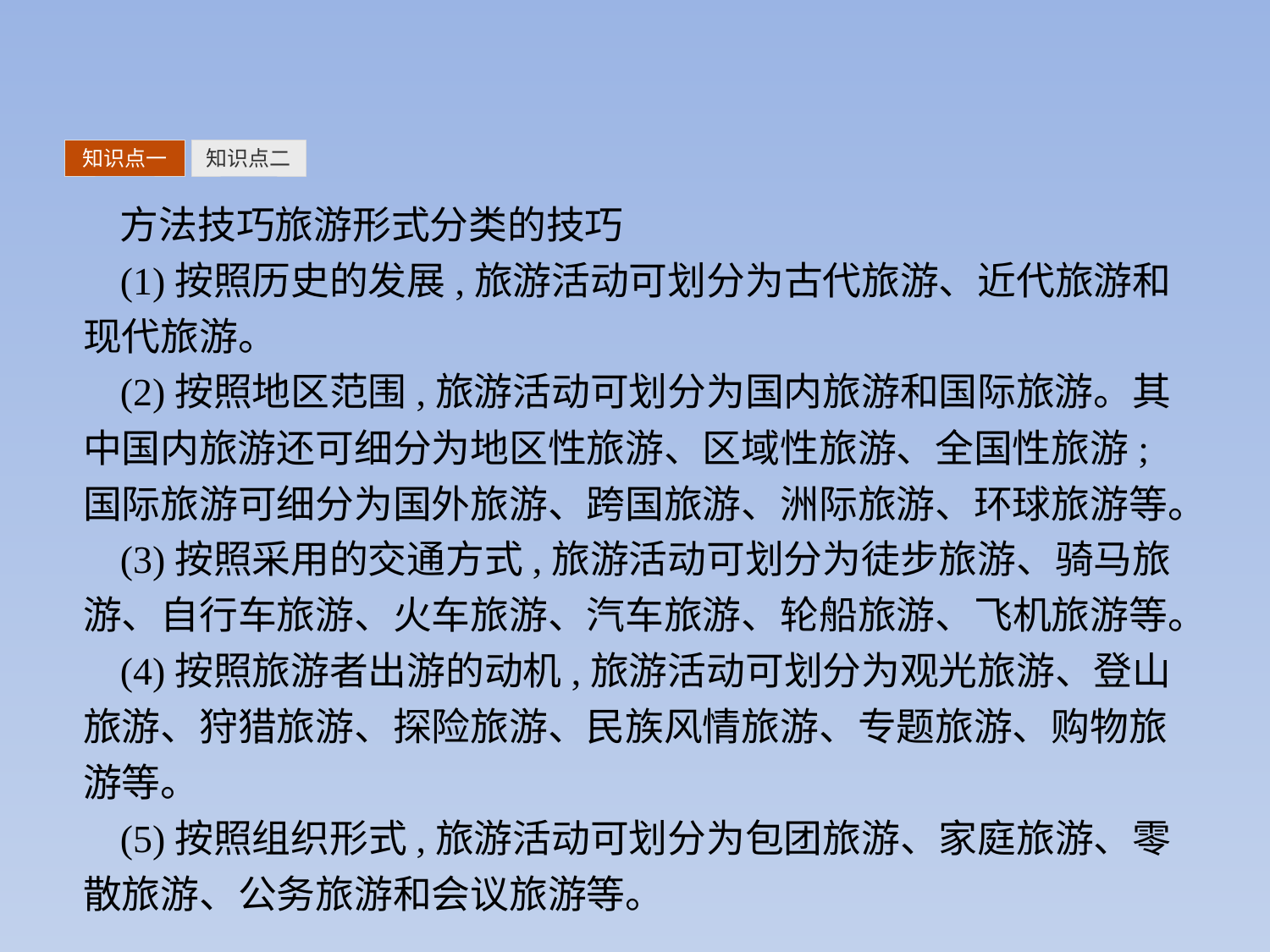

知识点一
知识点二
方法技巧旅游形式分类的技巧
(1)按照历史的发展,旅游活动可划分为古代旅游、近代旅游和现代旅游。
(2)按照地区范围,旅游活动可划分为国内旅游和国际旅游。其中国内旅游还可细分为地区性旅游、区域性旅游、全国性旅游;国际旅游可细分为国外旅游、跨国旅游、洲际旅游、环球旅游等。
(3)按照采用的交通方式,旅游活动可划分为徒步旅游、骑马旅游、自行车旅游、火车旅游、汽车旅游、轮船旅游、飞机旅游等。
(4)按照旅游者出游的动机,旅游活动可划分为观光旅游、登山旅游、狩猎旅游、探险旅游、民族风情旅游、专题旅游、购物旅游等。
(5)按照组织形式,旅游活动可划分为包团旅游、家庭旅游、零散旅游、公务旅游和会议旅游等。